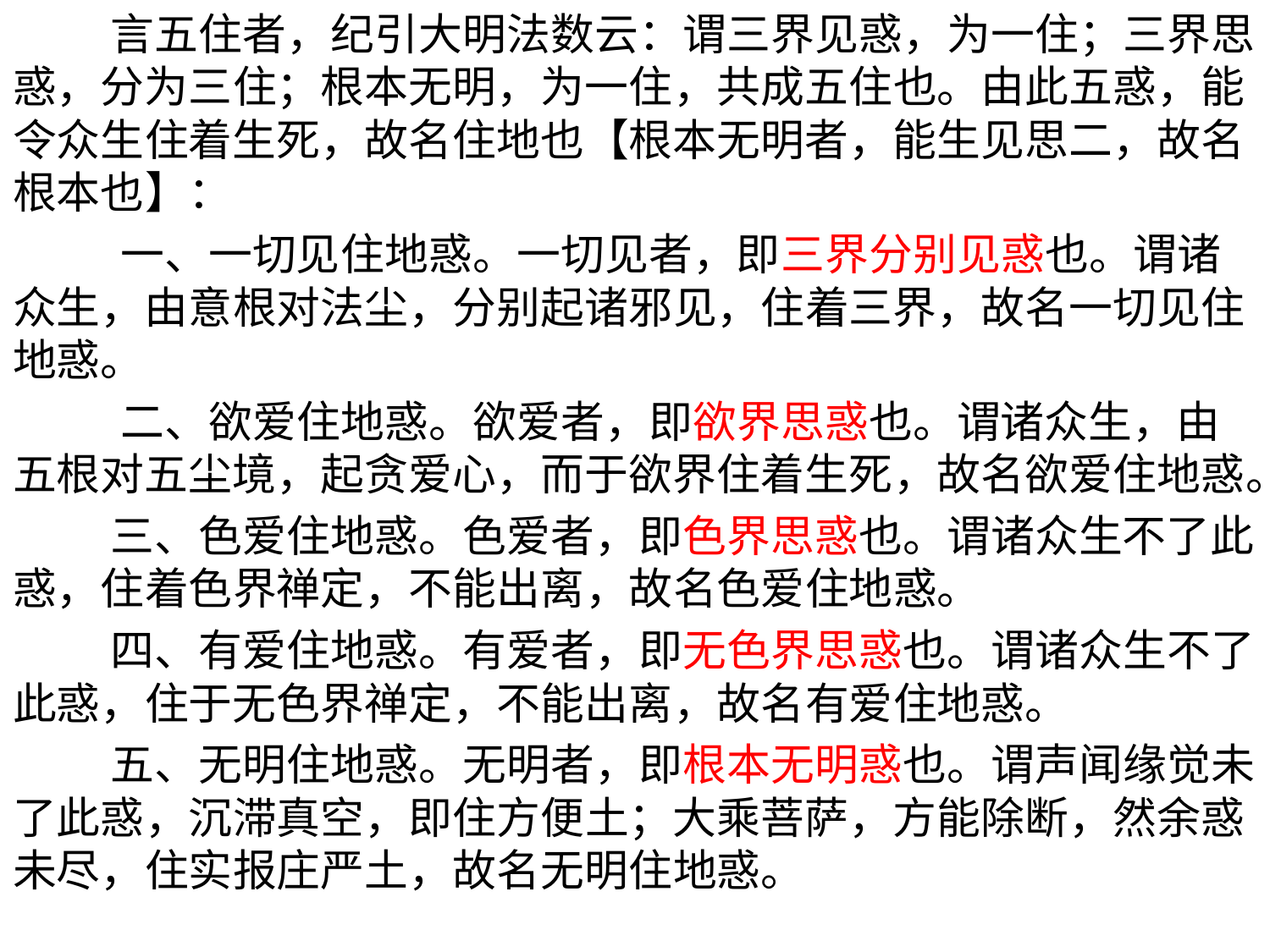

言五住者，纪引大明法数云：谓三界见惑，为一住；三界思惑，分为三住；根本无明，为一住，共成五住也。由此五惑，能令众生住着生死，故名住地也【根本无明者，能生见思二，故名根本也】：
          一、一切见住地惑。一切见者，即三界分别见惑也。谓诸众生，由意根对法尘，分别起诸邪见，住着三界，故名一切见住地惑。
          二、欲爱住地惑。欲爱者，即欲界思惑也。谓诸众生，由五根对五尘境，起贪爱心，而于欲界住着生死，故名欲爱住地惑。
         三、色爱住地惑。色爱者，即色界思惑也。谓诸众生不了此惑，住着色界禅定，不能出离，故名色爱住地惑。
         四、有爱住地惑。有爱者，即无色界思惑也。谓诸众生不了此惑，住于无色界禅定，不能出离，故名有爱住地惑。
         五、无明住地惑。无明者，即根本无明惑也。谓声闻缘觉未了此惑，沉滞真空，即住方便土；大乘菩萨，方能除断，然余惑未尽，住实报庄严土，故名无明住地惑。